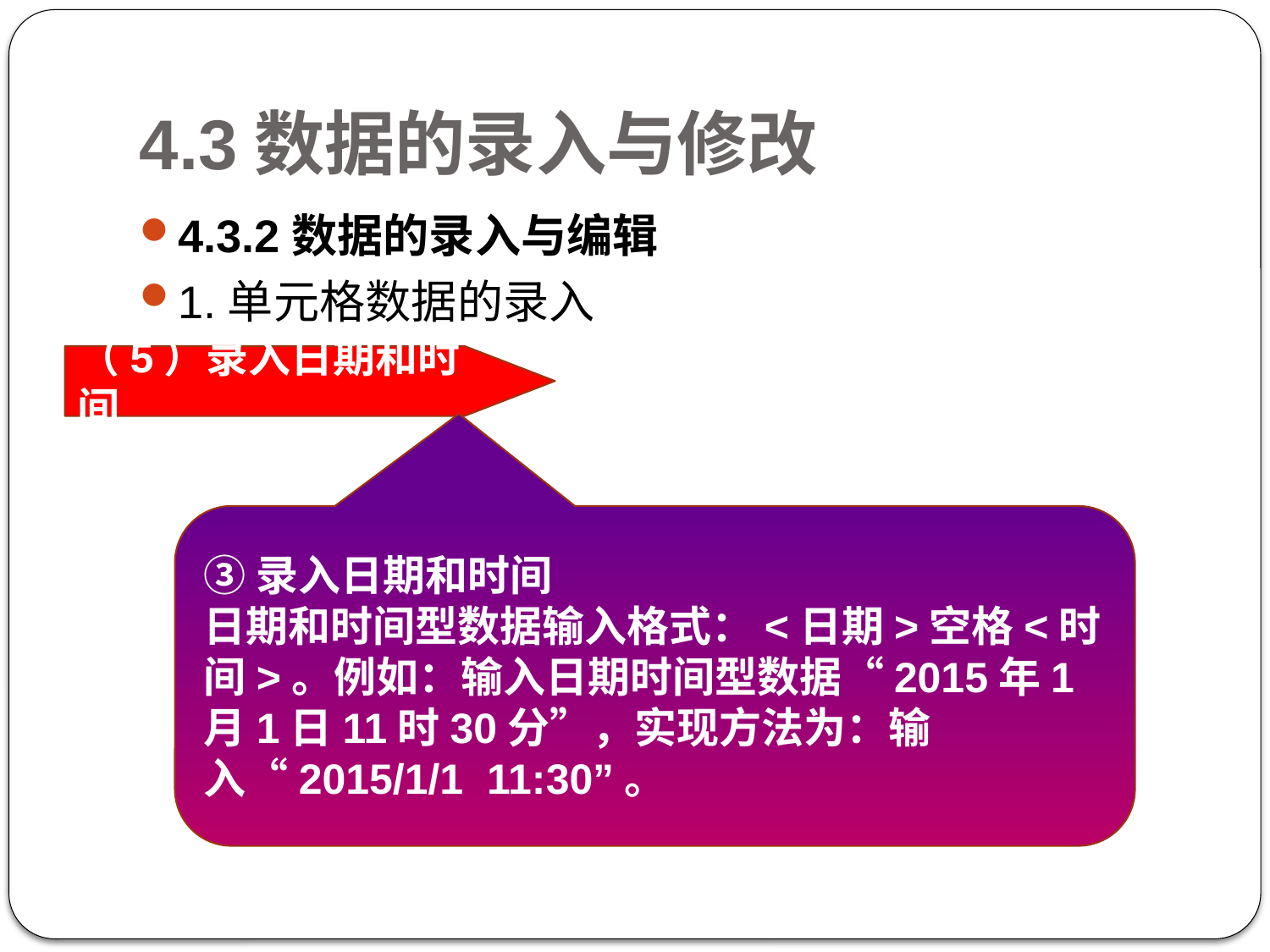

# 4.3数据的录入与修改
4.3.2数据的录入与编辑
1.单元格数据的录入

（5）录入日期和时间
③录入日期和时间
日期和时间型数据输入格式：<日期>空格<时间>。例如：输入日期时间型数据“2015年1月1日11时30分”，实现方法为：输入“2015/1/1  11:30”。